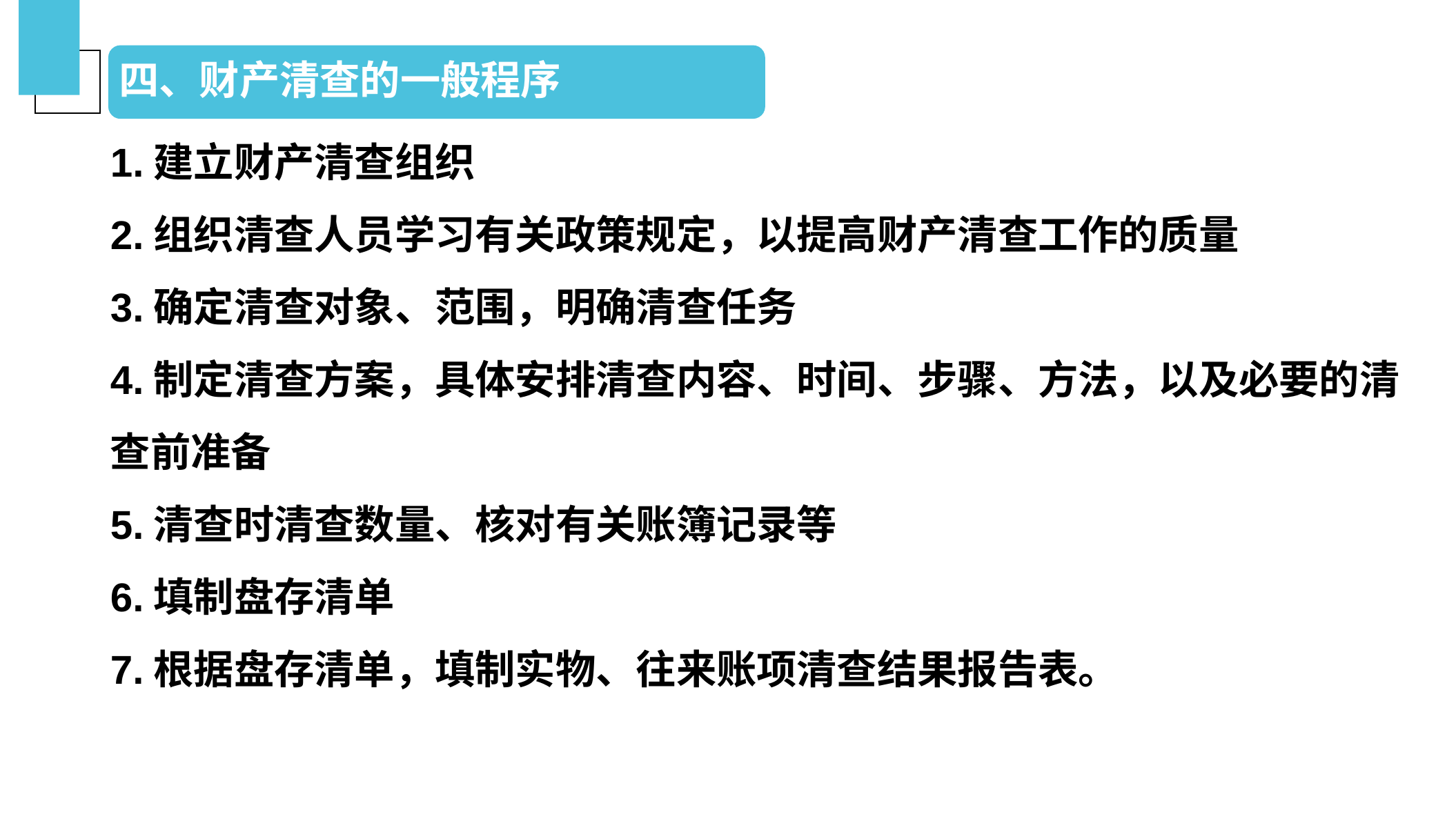

四、财产清查的一般程序
1.建立财产清查组织
2.组织清查人员学习有关政策规定，以提高财产清查工作的质量
3.确定清查对象、范围，明确清查任务
4.制定清查方案，具体安排清查内容、时间、步骤、方法，以及必要的清查前准备
5.清查时清查数量、核对有关账簿记录等
6.填制盘存清单
7.根据盘存清单，填制实物、往来账项清查结果报告表。